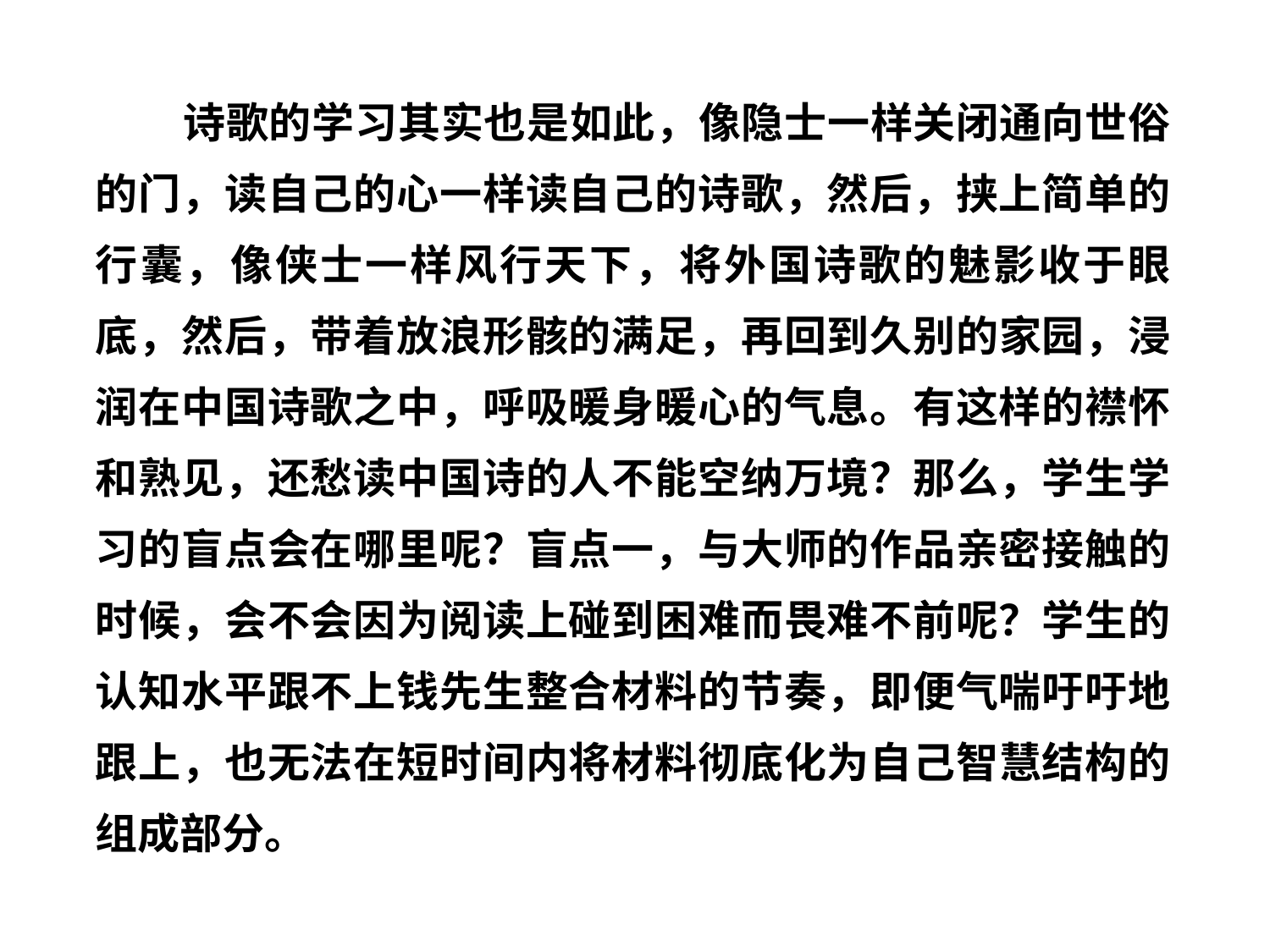

诗歌的学习其实也是如此，像隐士一样关闭通向世俗的门，读自己的心一样读自己的诗歌，然后，挟上简单的行囊，像侠士一样风行天下，将外国诗歌的魅影收于眼底，然后，带着放浪形骸的满足，再回到久别的家园，浸润在中国诗歌之中，呼吸暖身暖心的气息。有这样的襟怀和熟见，还愁读中国诗的人不能空纳万境？那么，学生学习的盲点会在哪里呢？盲点一，与大师的作品亲密接触的时候，会不会因为阅读上碰到困难而畏难不前呢？学生的认知水平跟不上钱先生整合材料的节奏，即便气喘吁吁地跟上，也无法在短时间内将材料彻底化为自己智慧结构的组成部分。